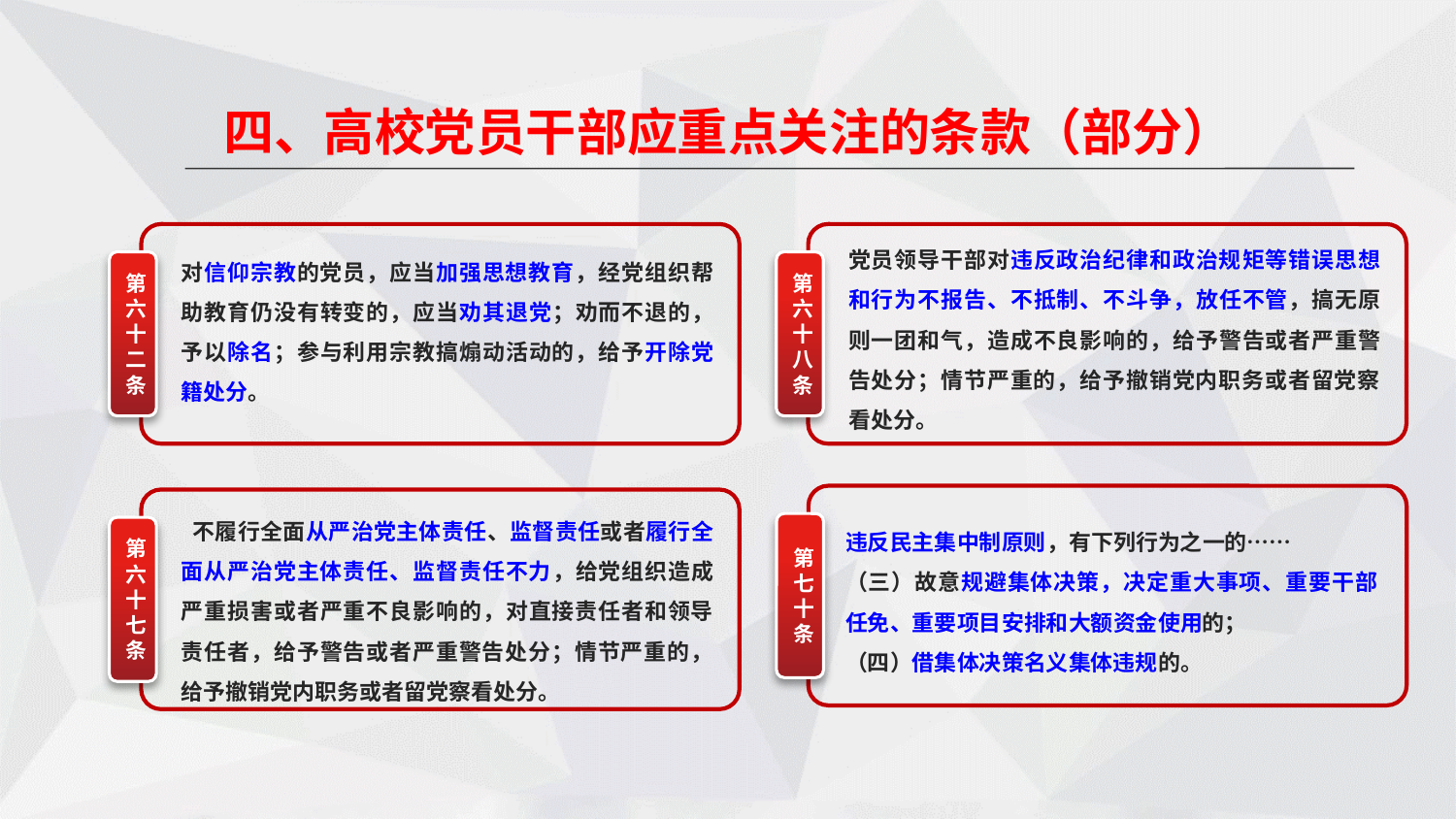

四、高校党员干部应重点关注的条款（部分）

党员领导干部对违反政治纪律和政治规矩等错误思想和行为不报告、不抵制、不斗争，放任不管，搞无原则一团和气，造成不良影响的，给予警告或者严重警告处分；情节严重的，给予撤销党内职务或者留党察看处分。

对信仰宗教的党员，应当加强思想教育，经党组织帮助教育仍没有转变的，应当劝其退党；劝而不退的，予以除名；参与利用宗教搞煽动活动的，给予开除党籍处分。
第六十八条
第六十二条

违反民主集中制原则，有下列行为之一的……
（三）故意规避集体决策，决定重大事项、重要干部任免、重要项目安排和大额资金使用的；
（四）借集体决策名义集体违规的。

 不履行全面从严治党主体责任、监督责任或者履行全面从严治党主体责任、监督责任不力，给党组织造成严重损害或者严重不良影响的，对直接责任者和领导责任者，给予警告或者严重警告处分；情节严重的，给予撤销党内职务或者留党察看处分。
第七十条
第六十七条